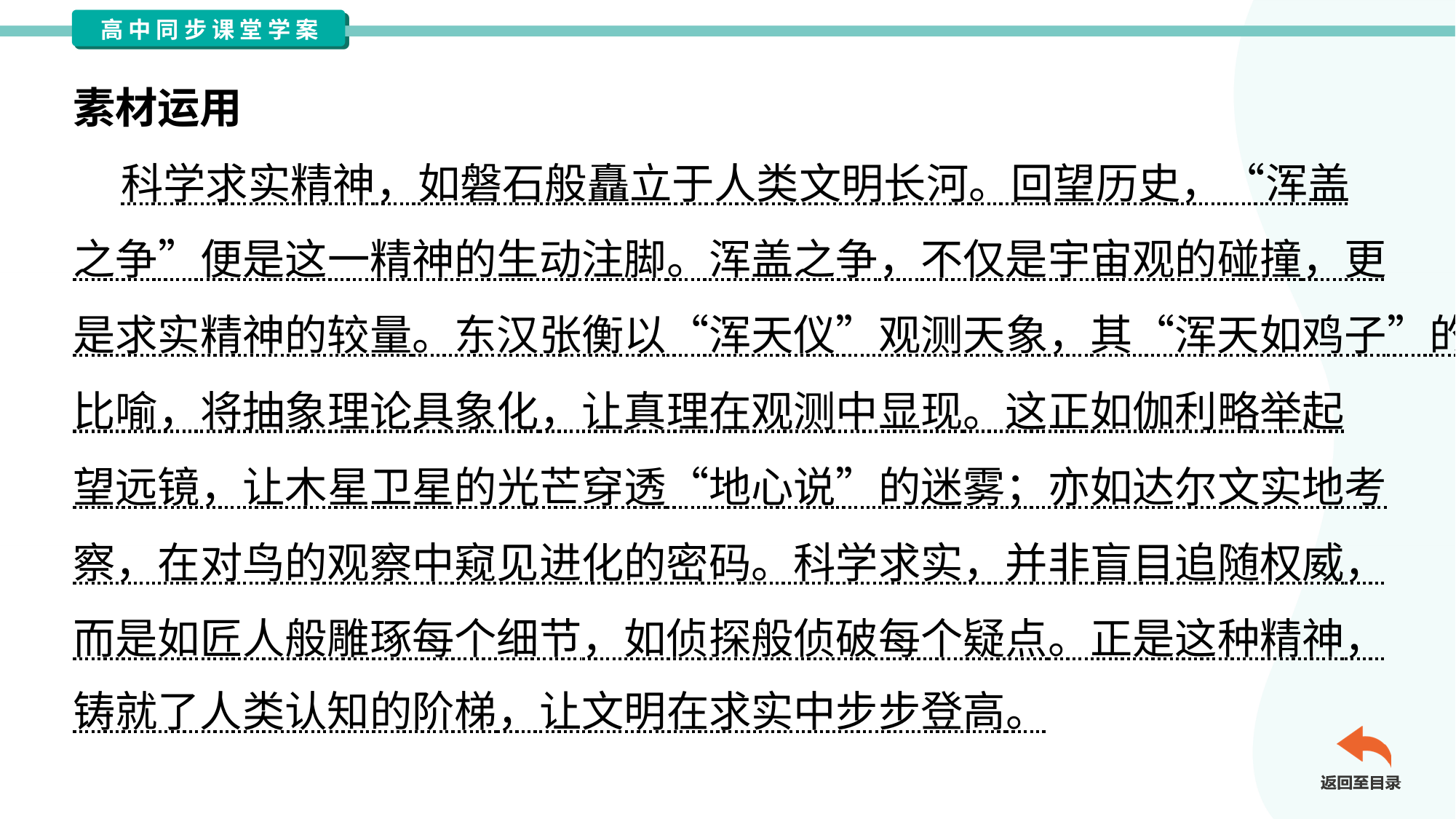

素材运用
    科学求实精神，如磐石般矗立于人类文明长河。回望历史，“浑盖
之争”便是这一精神的生动注脚。浑盖之争，不仅是宇宙观的碰撞，更
是求实精神的较量。东汉张衡以“浑天仪”观测天象，其“浑天如鸡子”的
比喻，将抽象理论具象化，让真理在观测中显现。这正如伽利略举起
望远镜，让木星卫星的光芒穿透“地心说”的迷雾；亦如达尔文实地考
察，在对鸟的观察中窥见进化的密码。科学求实，并非盲目追随权威，
而是如匠人般雕琢每个细节，如侦探般侦破每个疑点。正是这种精神，
铸就了人类认知的阶梯，让文明在求实中步步登高。#1.3.1